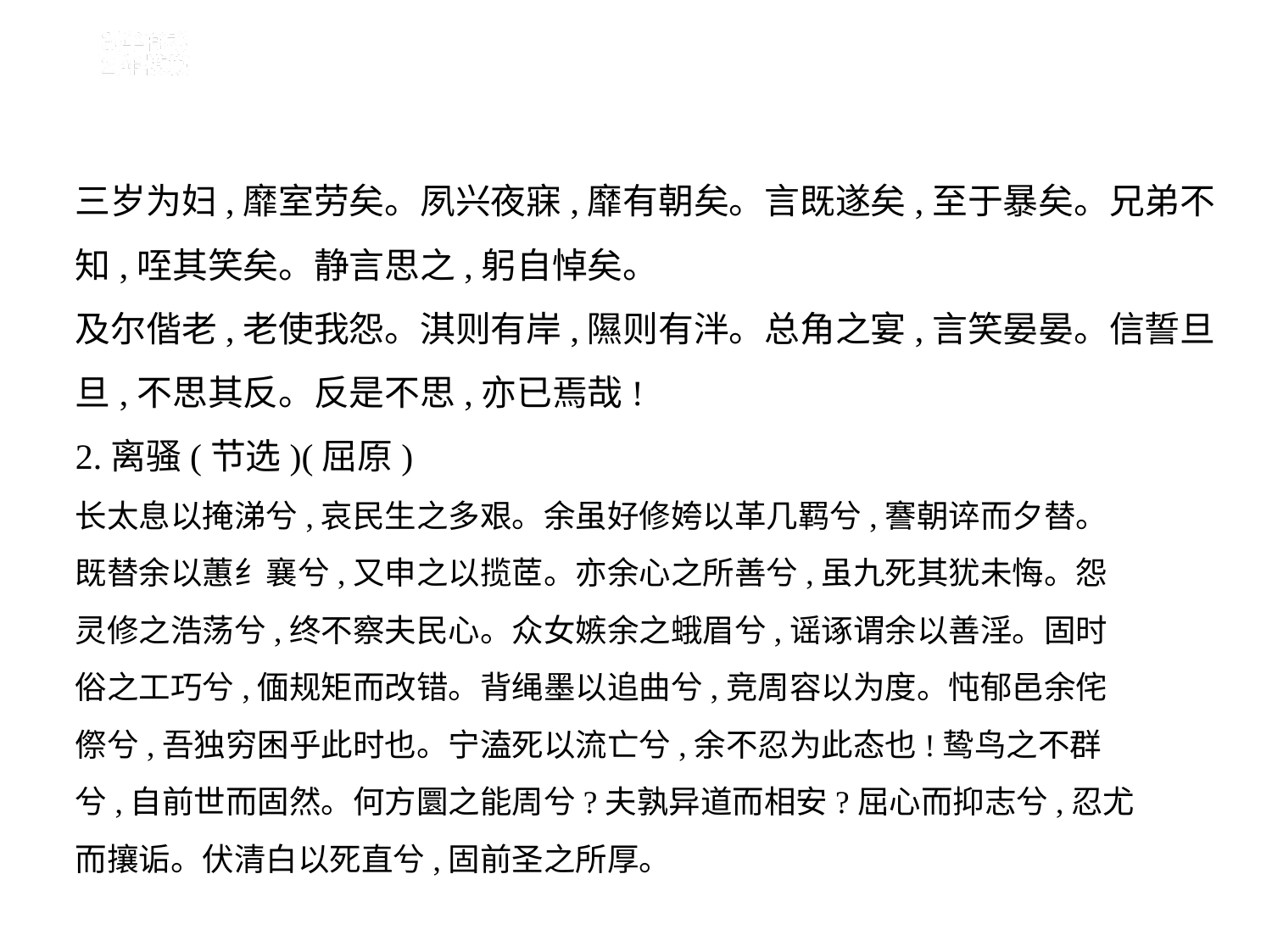

三岁为妇,靡室劳矣。夙兴夜寐,靡有朝矣。言既遂矣,至于暴矣。兄弟不
知,咥其笑矣。静言思之,躬自悼矣。
及尔偕老,老使我怨。淇则有岸,隰则有泮。总角之宴,言笑晏晏。信誓旦
旦,不思其反。反是不思,亦已焉哉!
2.离骚(节选)(屈原)
长太息以掩涕兮,哀民生之多艰。余虽好修姱以革几羁兮,謇朝谇而夕替。
既替余以蕙纟襄兮,又申之以揽茝。亦余心之所善兮,虽九死其犹未悔。怨
灵修之浩荡兮,终不察夫民心。众女嫉余之蛾眉兮,谣诼谓余以善淫。固时
俗之工巧兮,偭规矩而改错。背绳墨以追曲兮,竞周容以为度。忳郁邑余侘
傺兮,吾独穷困乎此时也。宁溘死以流亡兮,余不忍为此态也!鸷鸟之不群
兮,自前世而固然。何方圜之能周兮?夫孰异道而相安?屈心而抑志兮,忍尤
而攘诟。伏清白以死直兮,固前圣之所厚。